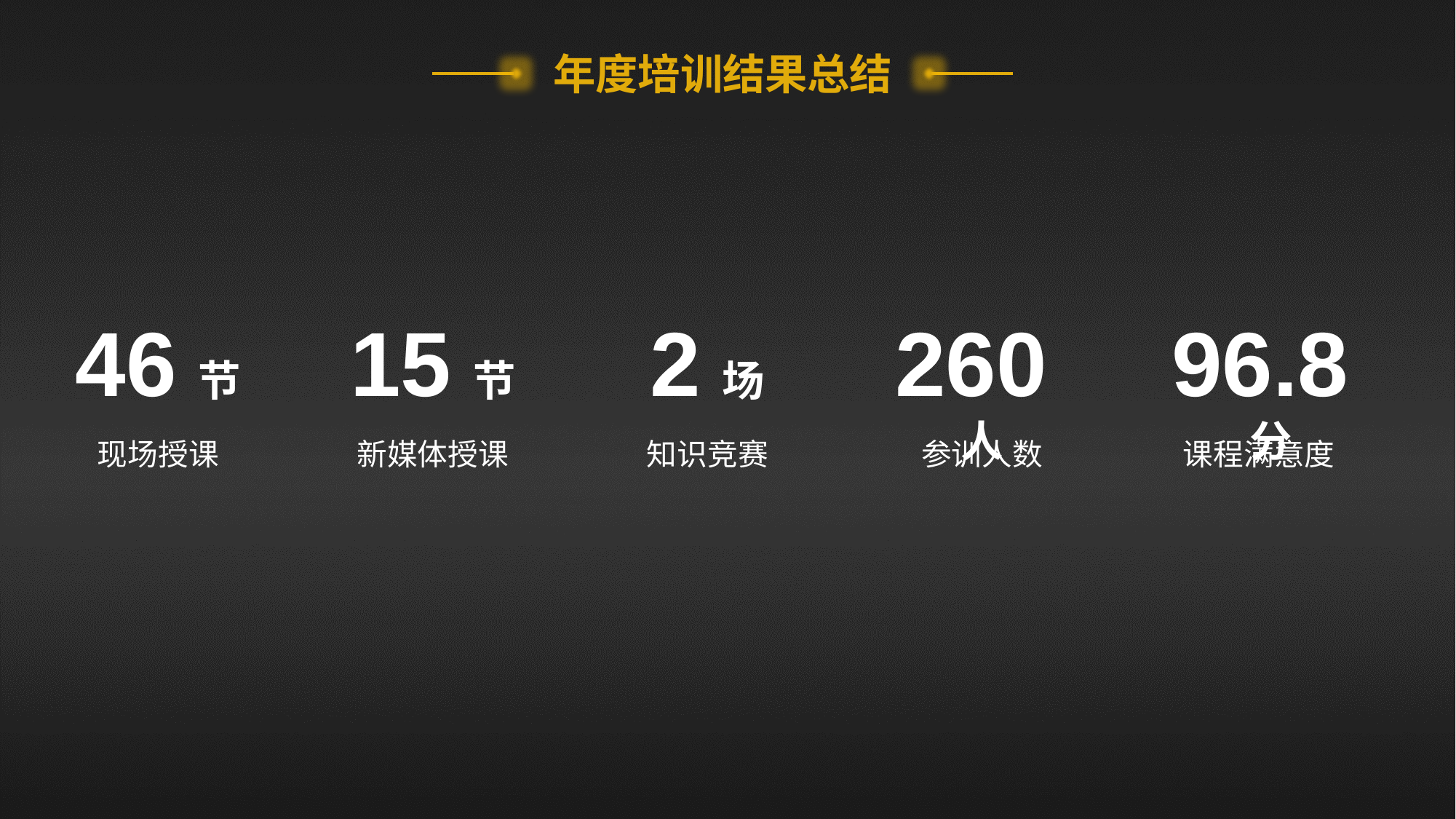

年度培训结果总结

46节
现场授课
15节
新媒体授课
2场
知识竞赛
260人
参训人数
96.8分
课程满意度